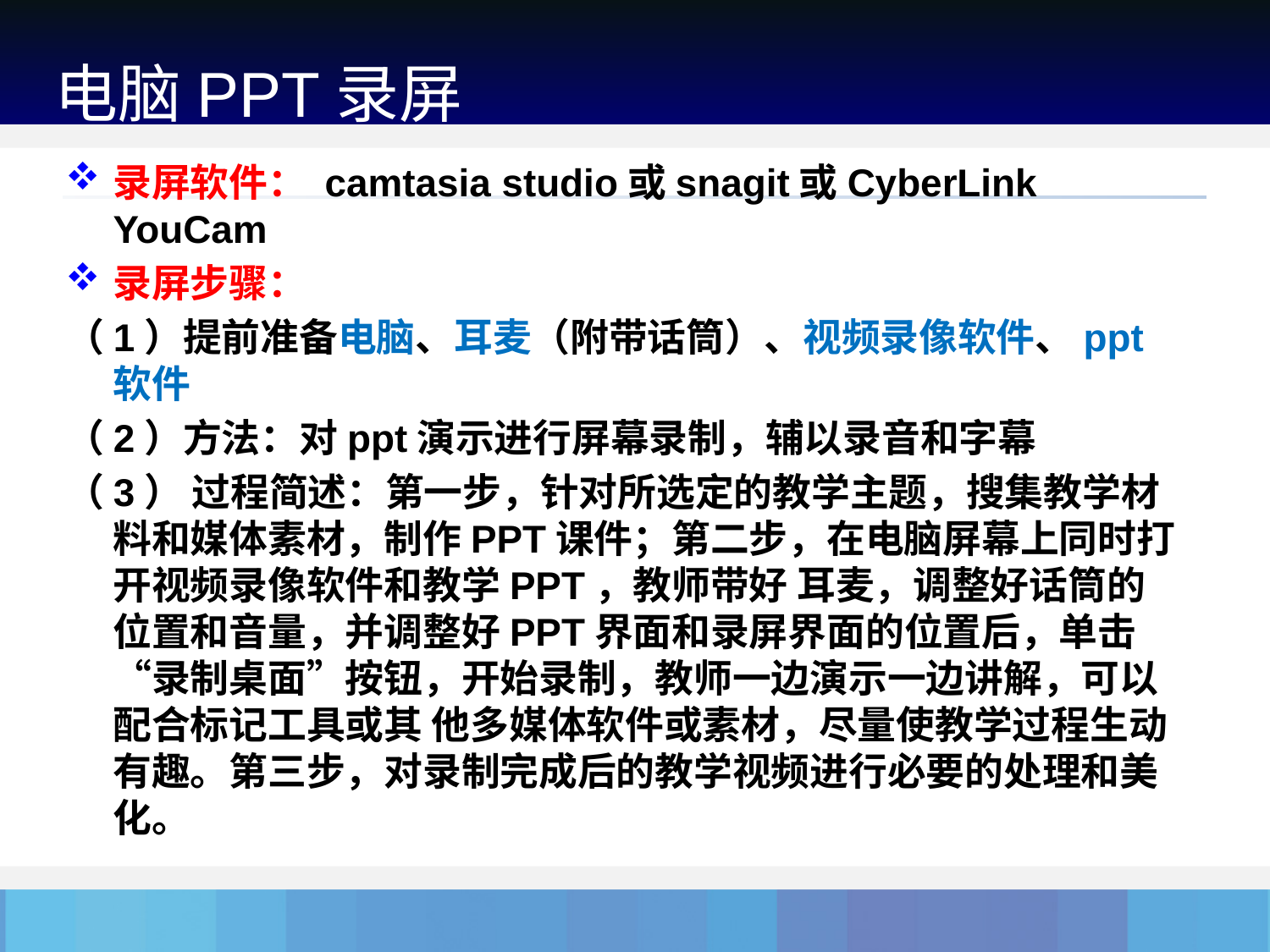

电脑PPT录屏
录屏软件： camtasia studio或snagit或CyberLink YouCam
录屏步骤：
（1）提前准备电脑、耳麦（附带话筒）、视频录像软件、ppt软件
（2）方法：对ppt演示进行屏幕录制，辅以录音和字幕
（3） 过程简述：第一步，针对所选定的教学主题，搜集教学材料和媒体素材，制作PPT课件；第二步，在电脑屏幕上同时打开视频录像软件和教学PPT，教师带好 耳麦，调整好话筒的位置和音量，并调整好PPT界面和录屏界面的位置后，单击“录制桌面”按钮，开始录制，教师一边演示一边讲解，可以配合标记工具或其 他多媒体软件或素材，尽量使教学过程生动有趣。第三步，对录制完成后的教学视频进行必要的处理和美化。